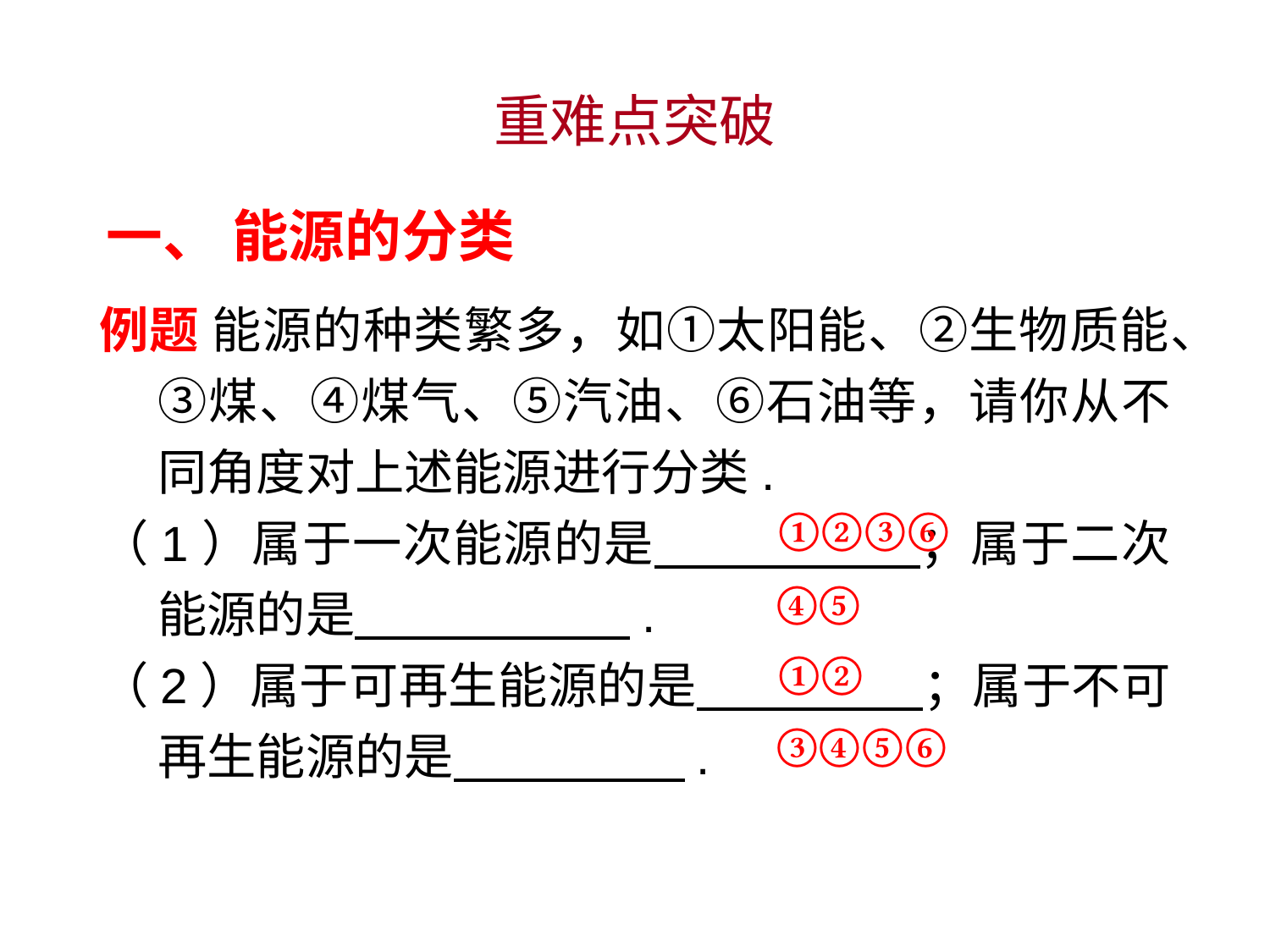

重难点突破
一、 能源的分类
例题 能源的种类繁多，如①太阳能、②生物质能、③煤、④煤气、⑤汽油、⑥石油等，请你从不同角度对上述能源进行分类.
（1）属于一次能源的是                      ；属于二次能源的是                         .
（2）属于可再生能源的是                    ；属于不可再生能源的是                     .
①②③⑥
④⑤
①②
③④⑤⑥